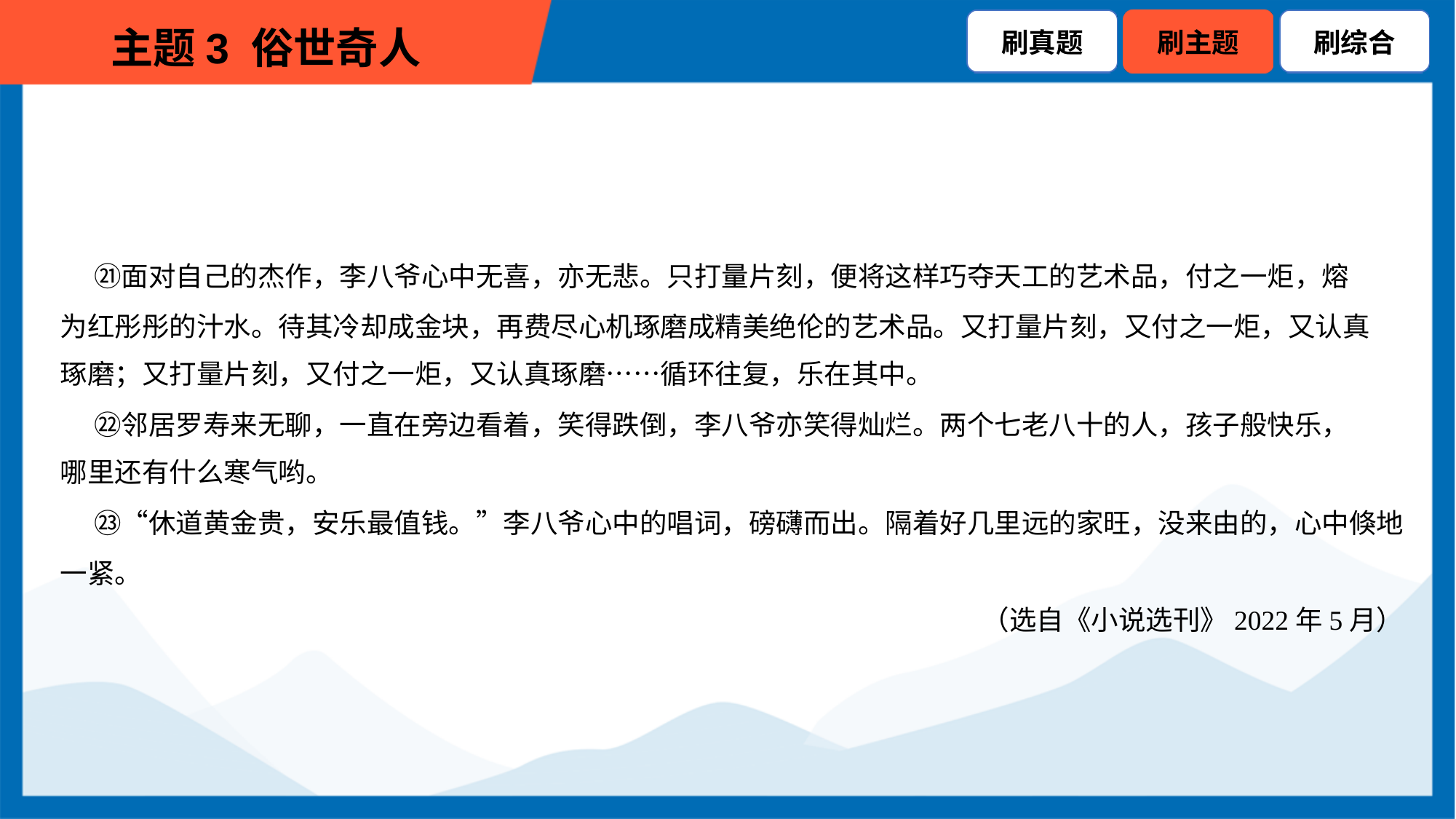

㉑面对自己的杰作，李八爷心中无喜，亦无悲。只打量片刻，便将这样巧夺天工的艺术品，付之一炬，熔
为红彤彤的汁水。待其冷却成金块，再费尽心机琢磨成精美绝伦的艺术品。又打量片刻，又付之一炬，又认真
琢磨；又打量片刻，又付之一炬，又认真琢磨……循环往复，乐在其中。
    ㉒邻居罗寿来无聊，一直在旁边看着，笑得跌倒，李八爷亦笑得灿烂。两个七老八十的人，孩子般快乐，
哪里还有什么寒气哟。
    ㉓“休道黄金贵，安乐最值钱。”李八爷心中的唱词，磅礴而出。隔着好几里远的家旺，没来由的，心中倏地
一紧。
（选自《小说选刊》2022年5月）